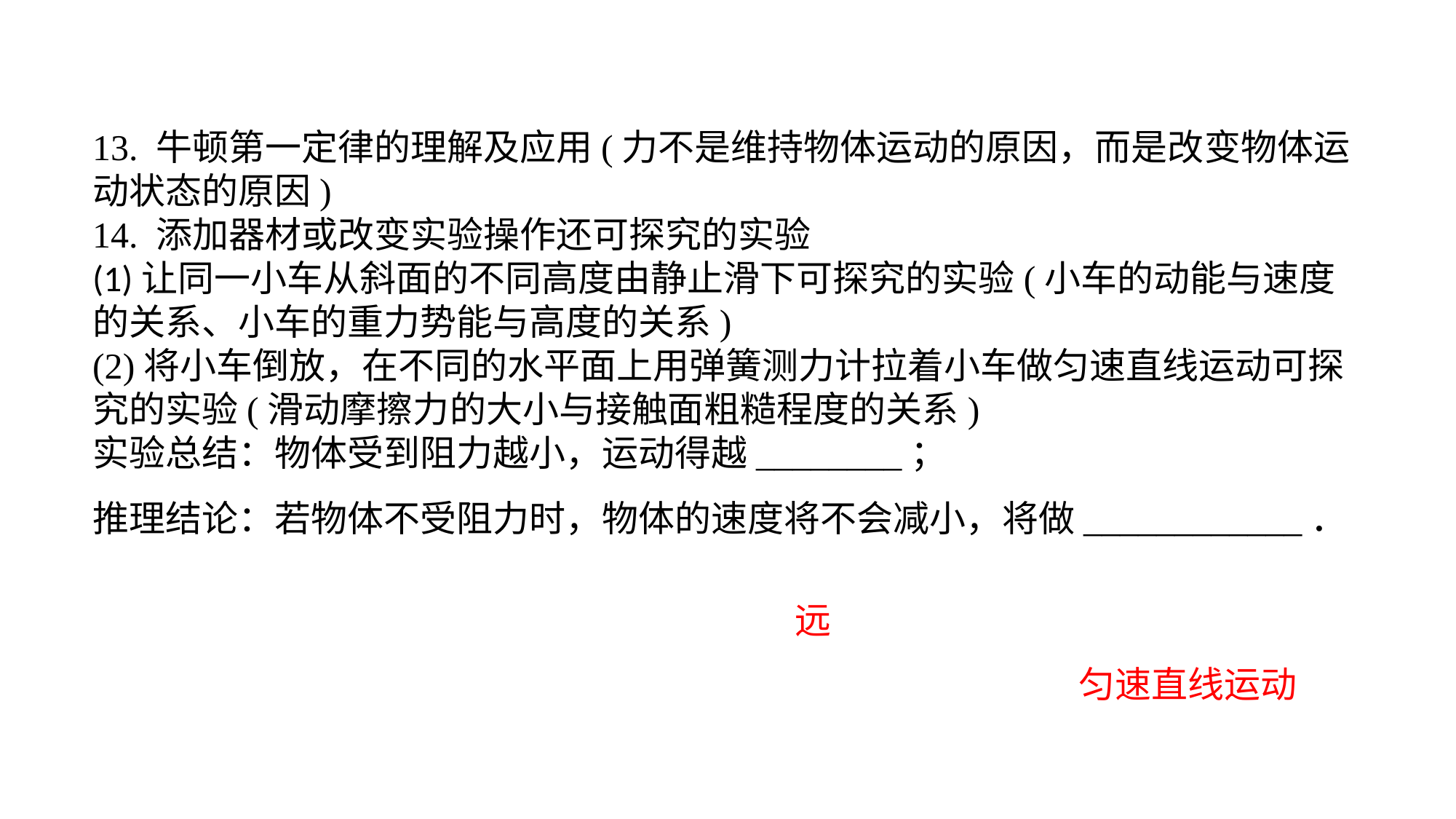

13. 牛顿第一定律的理解及应用(力不是维持物体运动的原因，而是改变物体运动状态的原因)14. 添加器材或改变实验操作还可探究的实验(1)让同一小车从斜面的不同高度由静止滑下可探究的实验(小车的动能与速度的关系、小车的重力势能与高度的关系)(2)将小车倒放，在不同的水平面上用弹簧测力计拉着小车做匀速直线运动可探究的实验(滑动摩擦力的大小与接触面粗糙程度的关系)实验总结：物体受到阻力越小，运动得越________；推理结论：若物体不受阻力时，物体的速度将不会减小，将做____________．
远
匀速直线运动